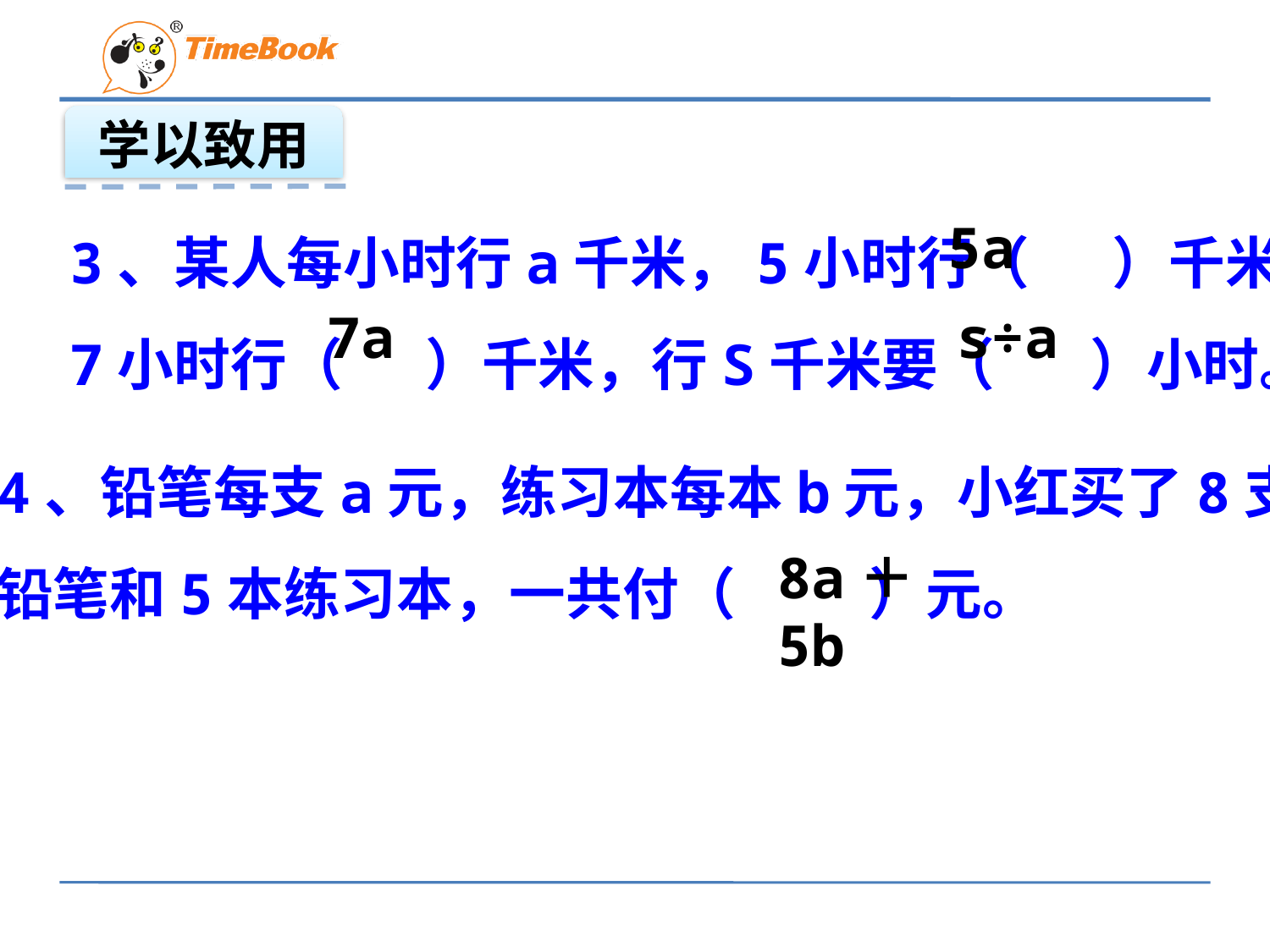

学以致用
3、某人每小时行a千米，5小时行（　  ）千米，
7小时行（　  ）千米，行S千米要（   　）小时。
5a
7a
s÷a
4、铅笔每支a元，练习本每本b元，小红买了8支
铅笔和5本练习本，一共付（   　   ）元。
8a＋5b